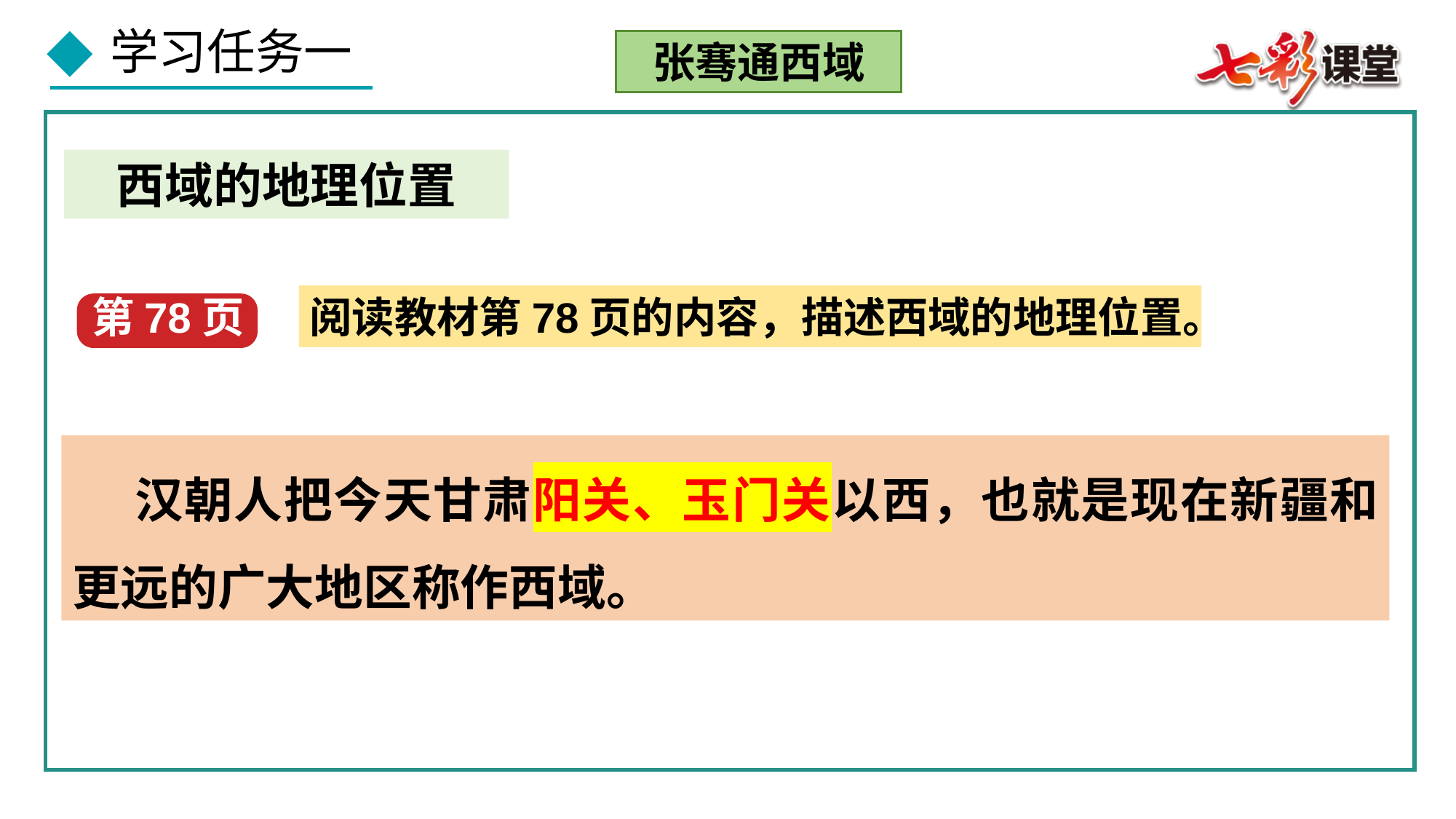

张骞通西域
西域的地理位置
阅读教材第78页的内容，描述西域的地理位置。
第78页

    汉朝人把今天甘肃阳关、玉门关以西，也就是现在新疆和更远的广大地区称作西域。